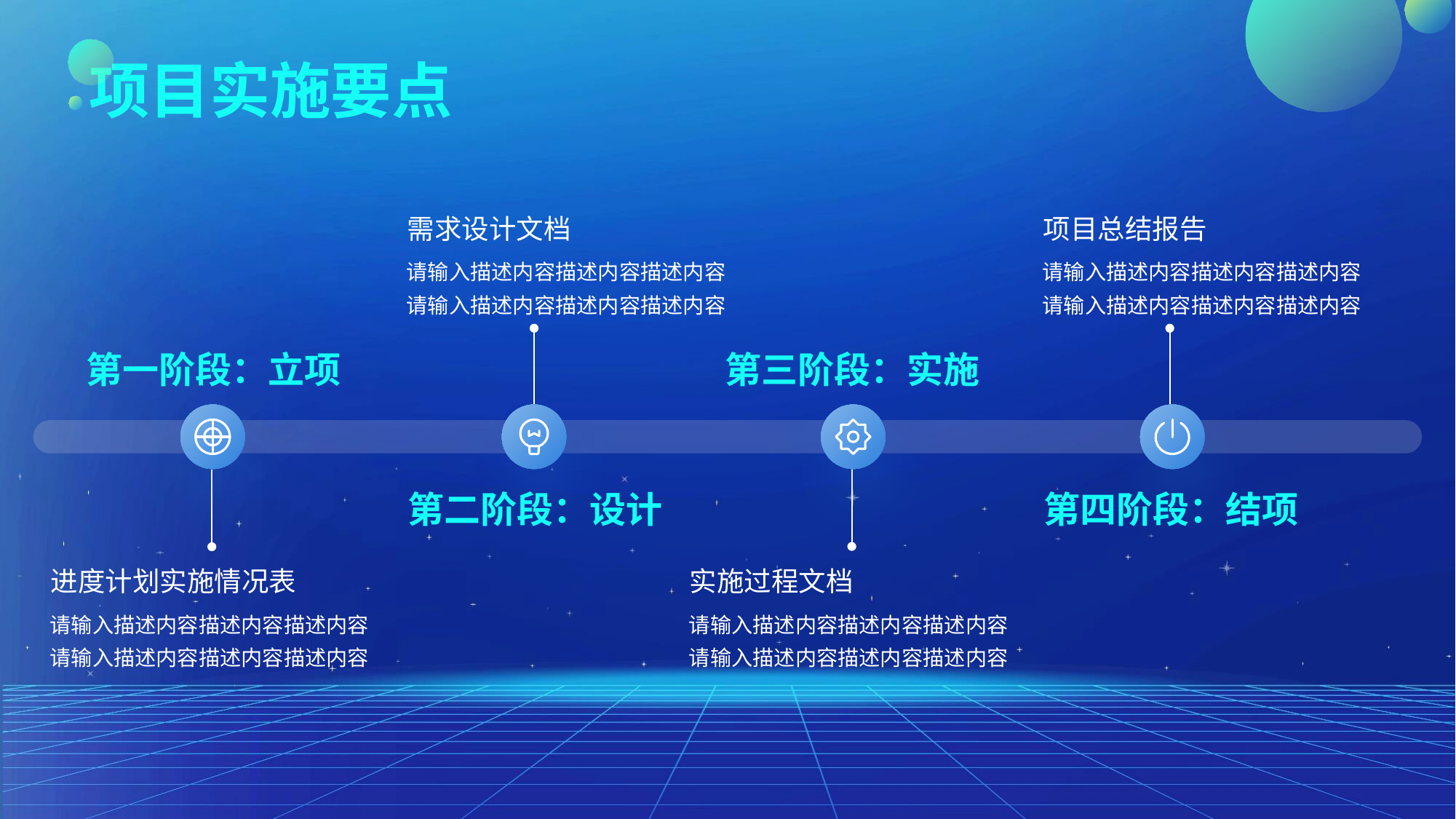

项目实施要点
需求设计文档
项目总结报告
请输入描述内容描述内容描述内容
请输入描述内容描述内容描述内容
请输入描述内容描述内容描述内容
请输入描述内容描述内容描述内容
第一阶段：立项
第三阶段：实施

第二阶段：设计
第四阶段：结项
进度计划实施情况表
实施过程文档
请输入描述内容描述内容描述内容
请输入描述内容描述内容描述内容
请输入描述内容描述内容描述内容
请输入描述内容描述内容描述内容